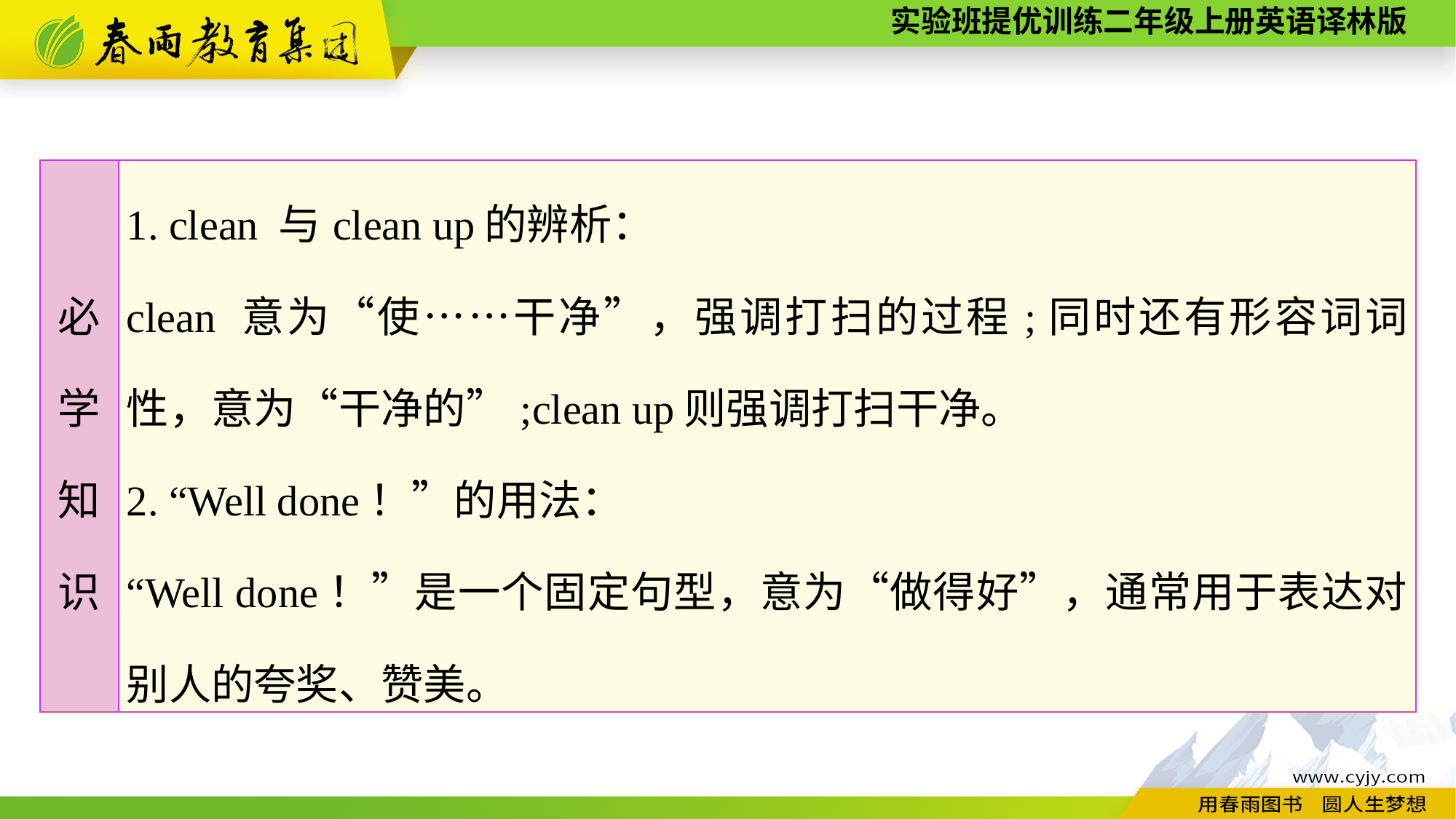

| 必 学 知 识 | 1. clean 与clean up的辨析： clean 意为“使……干净”，强调打扫的过程;同时还有形容词词性，意为“干净的”;clean up则强调打扫干净。 2. “Well done！”的用法： “Well done！”是一个固定句型，意为“做得好”，通常用于表达对别人的夸奖、赞美。 |
| --- | --- |